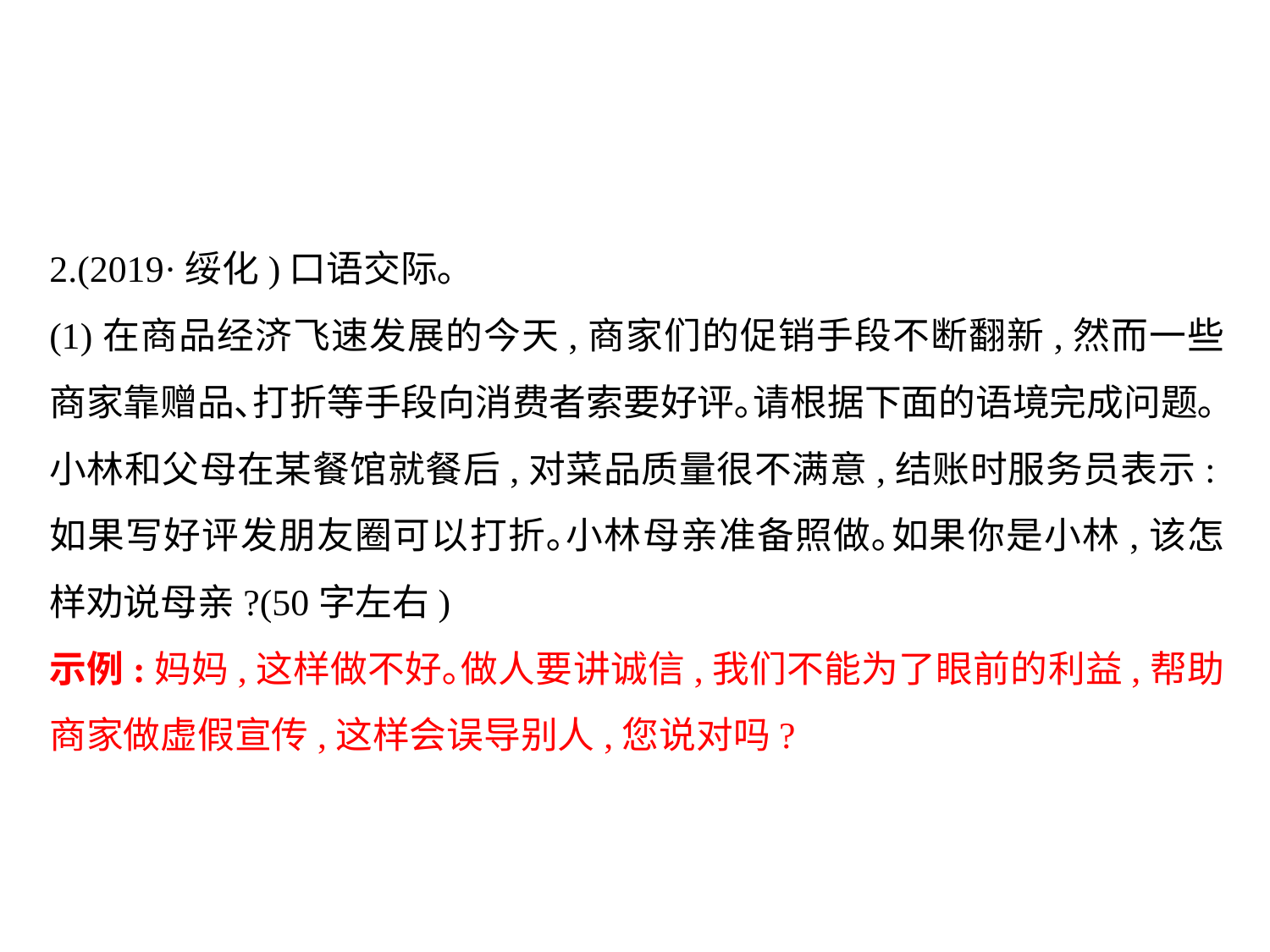

2.(2019·绥化)口语交际｡
(1)在商品经济飞速发展的今天,商家们的促销手段不断翻新,然而一些商家靠赠品､打折等手段向消费者索要好评｡请根据下面的语境完成问题｡
小林和父母在某餐馆就餐后,对菜品质量很不满意,结账时服务员表示:如果写好评发朋友圈可以打折｡小林母亲准备照做｡如果你是小林,该怎样劝说母亲?(50字左右)
示例:妈妈,这样做不好｡做人要讲诚信,我们不能为了眼前的利益,帮助商家做虚假宣传,这样会误导别人,您说对吗?